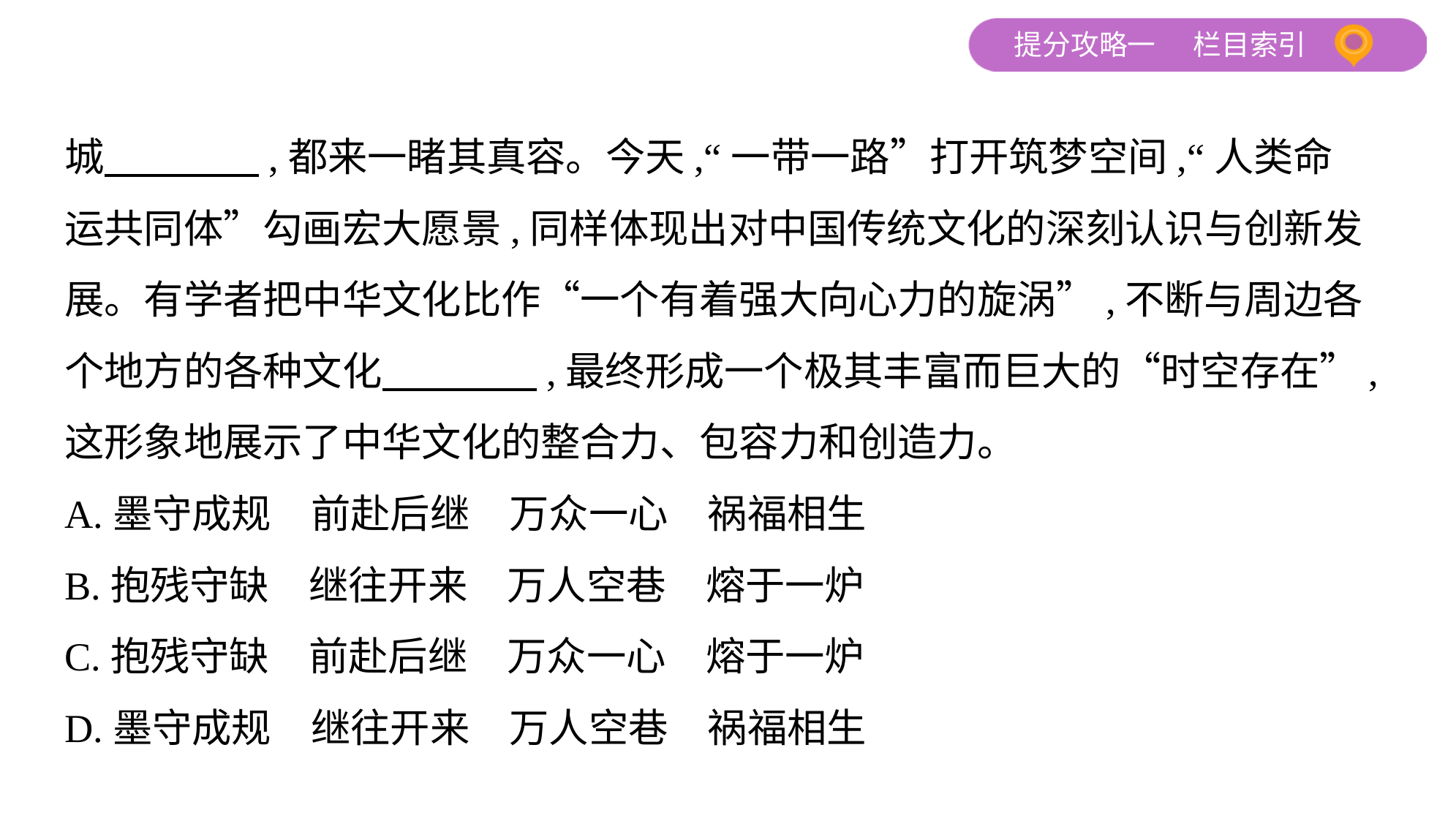

城　　　    ,都来一睹其真容。今天,“一带一路”打开筑梦空间,“人类命
运共同体”勾画宏大愿景,同样体现出对中国传统文化的深刻认识与创新发
展。有学者把中华文化比作“一个有着强大向心力的旋涡”,不断与周边各
个地方的各种文化　　　    ,最终形成一个极其丰富而巨大的“时空存在”,
这形象地展示了中华文化的整合力、包容力和创造力。
A.墨守成规　前赴后继　万众一心　祸福相生
B.抱残守缺　继往开来　万人空巷　熔于一炉
C.抱残守缺　前赴后继　万众一心　熔于一炉
D.墨守成规　继往开来　万人空巷　祸福相生